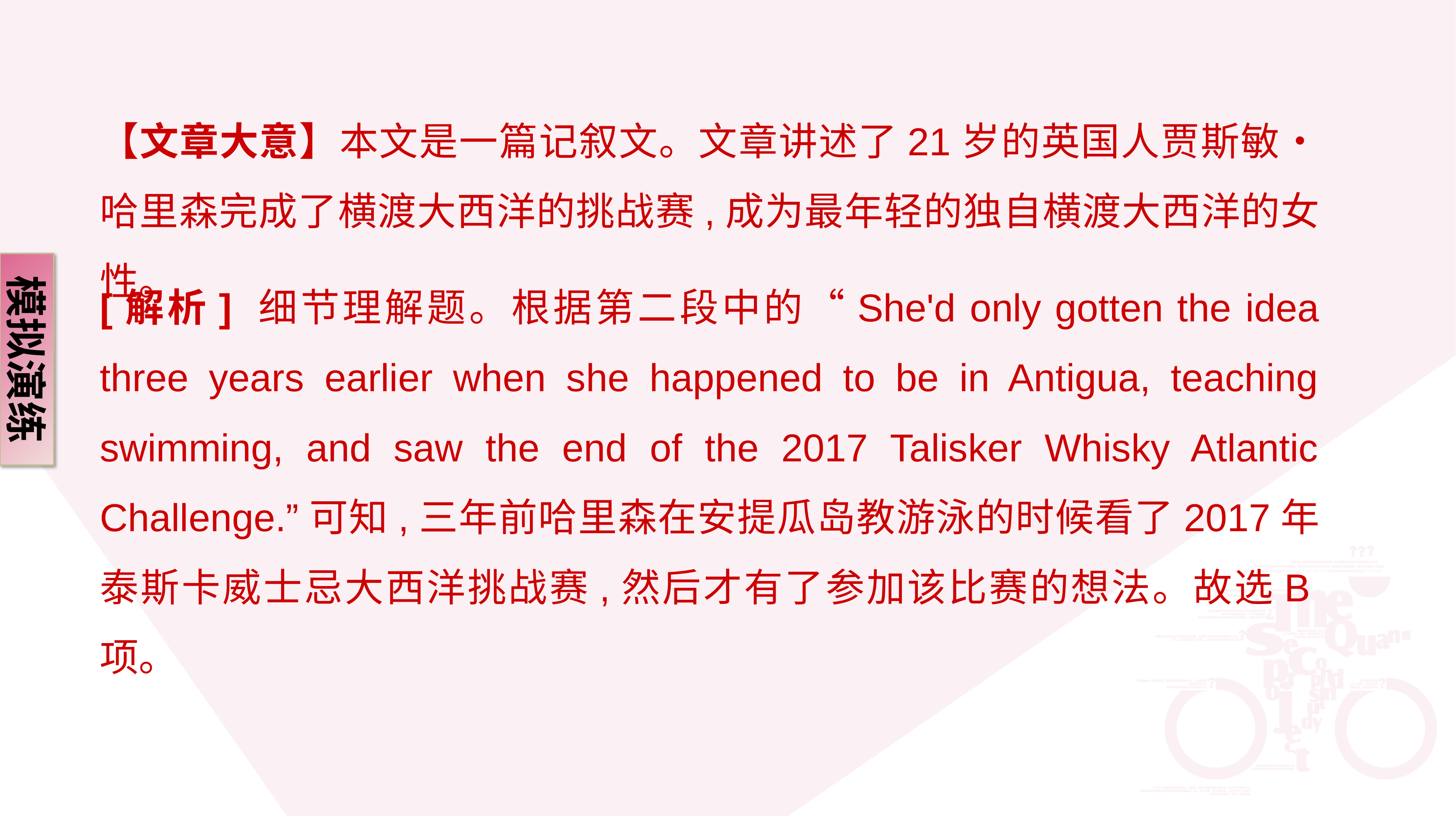

【文章大意】本文是一篇记叙文。文章讲述了21岁的英国人贾斯敏•哈里森完成了横渡大西洋的挑战赛,成为最年轻的独自横渡大西洋的女性。
模拟演练
[解析] 细节理解题。根据第二段中的“She'd only gotten the idea three years earlier when she happened to be in Antigua, teaching swimming, and saw the end of the 2017 Talisker Whisky Atlantic Challenge.”可知,三年前哈里森在安提瓜岛教游泳的时候看了2017年泰斯卡威士忌大西洋挑战赛,然后才有了参加该比赛的想法。故选B项。